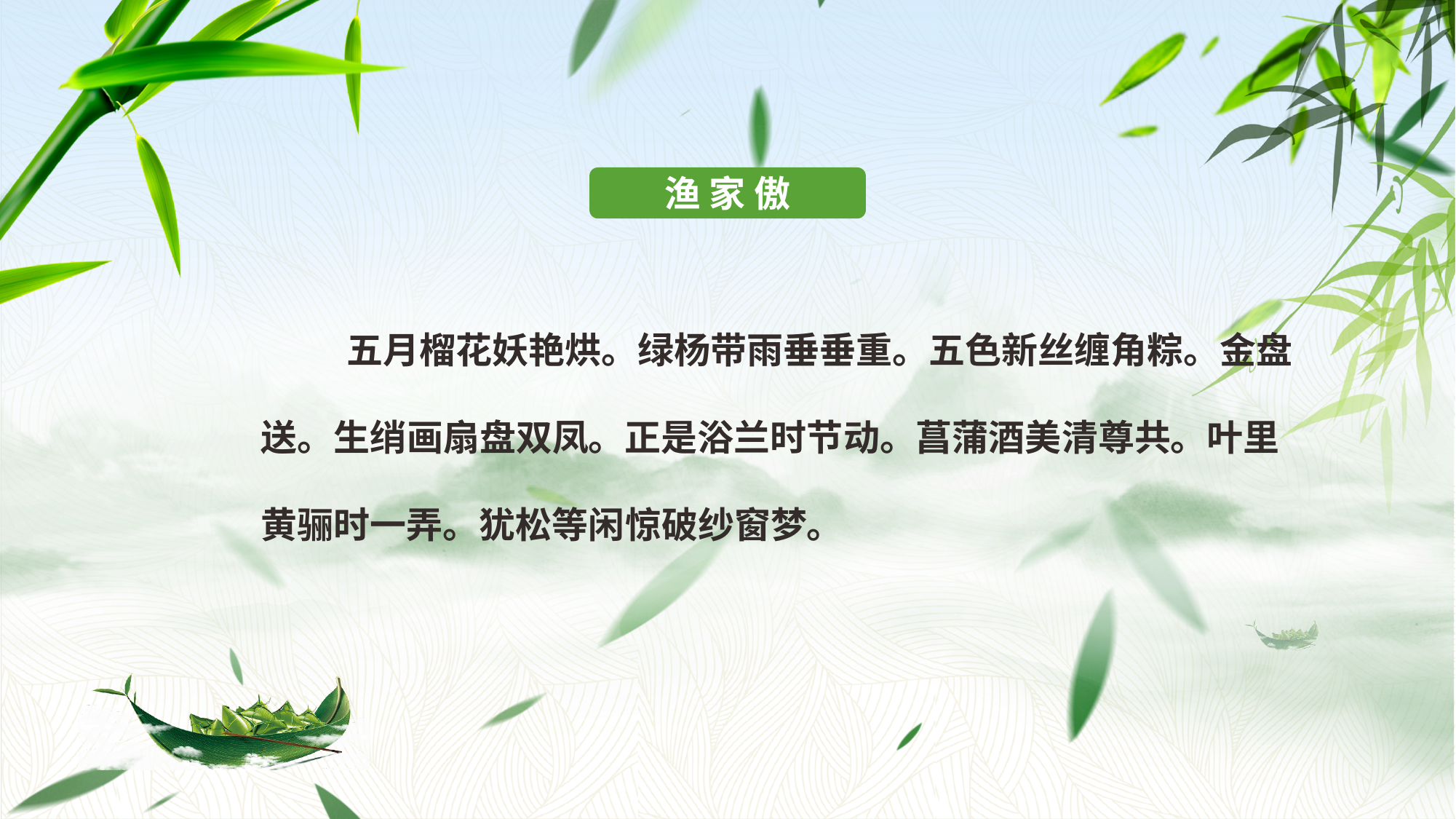

渔 家 傲

　　     五月榴花妖艳烘。绿杨带雨垂垂重。五色新丝缠角粽。金盘送。生绡画扇盘双凤。正是浴兰时节动。菖蒲酒美清尊共。叶里黄骊时一弄。犹松等闲惊破纱窗梦。